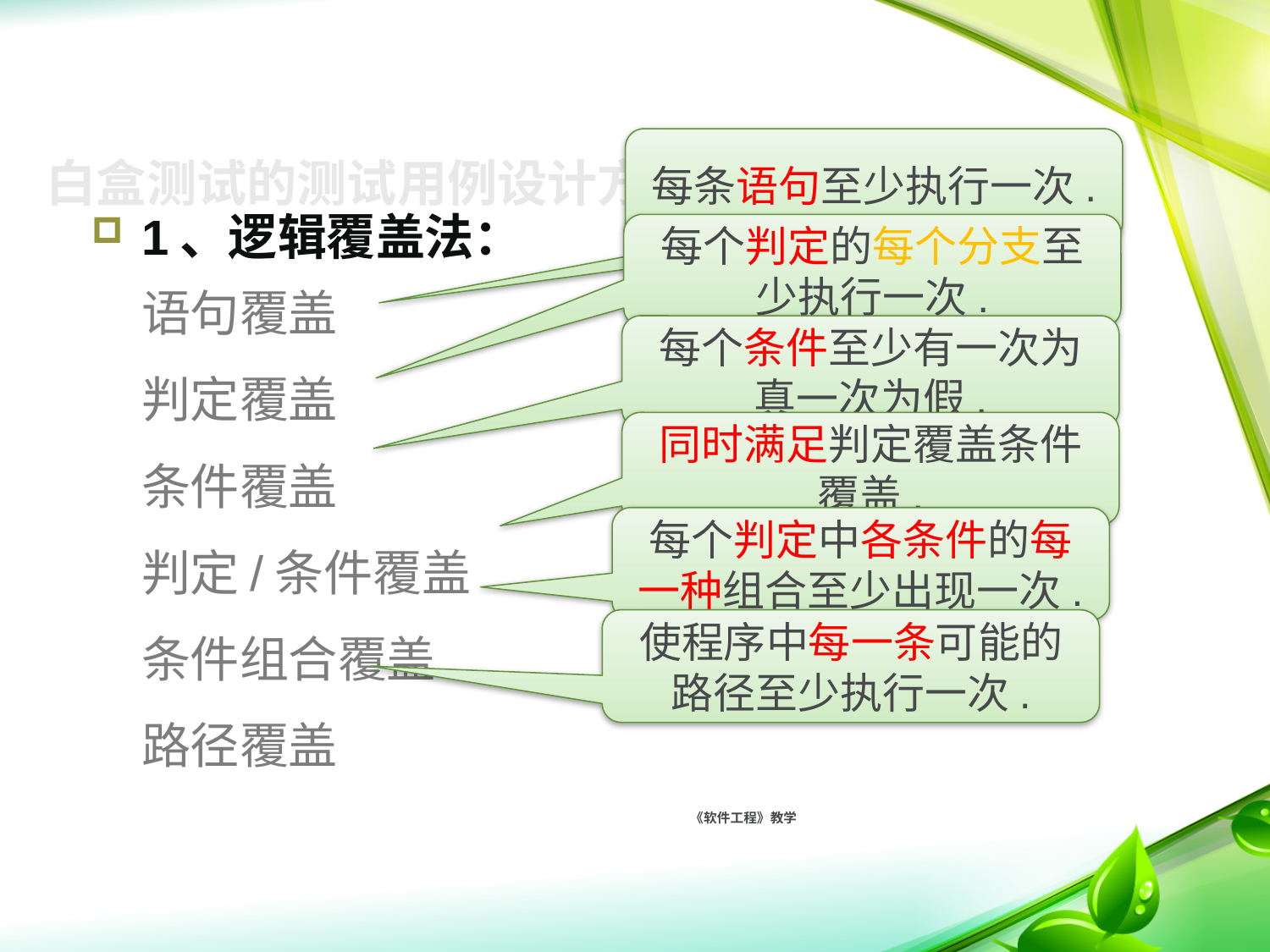

每条语句至少执行一次.
# 白盒测试的测试用例设计方法
1、逻辑覆盖法：
语句覆盖
判定覆盖
条件覆盖
判定/条件覆盖
条件组合覆盖
路径覆盖

每个判定的每个分支至少执行一次.
每个条件至少有一次为真一次为假.
同时满足判定覆盖条件覆盖.
每个判定中各条件的每一种组合至少出现一次.
使程序中每一条可能的路径至少执行一次.
   《软件工程》教学